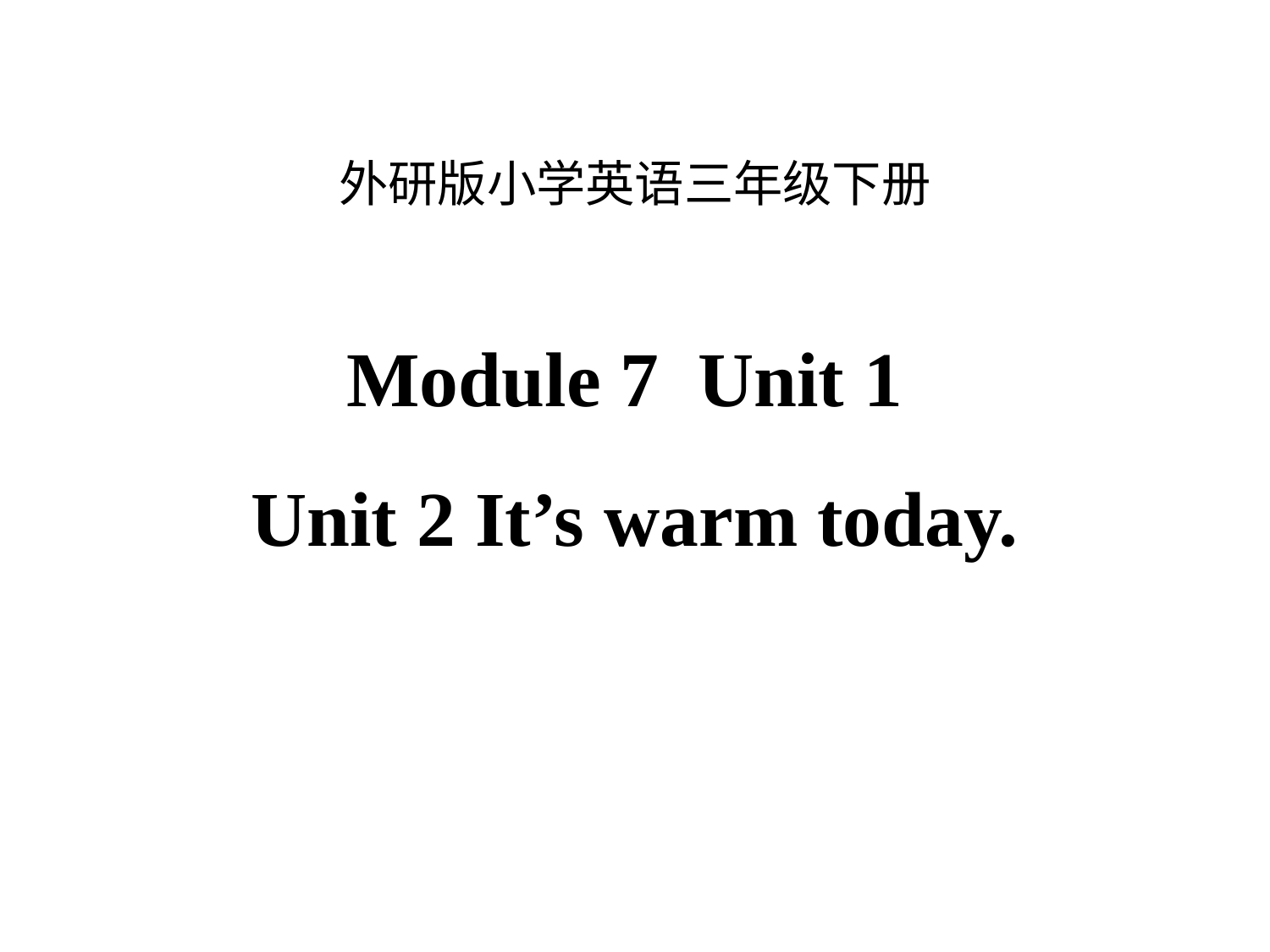

外研版小学英语三年级下册
Module 7  Unit 1
Unit 2 It’s warm today.